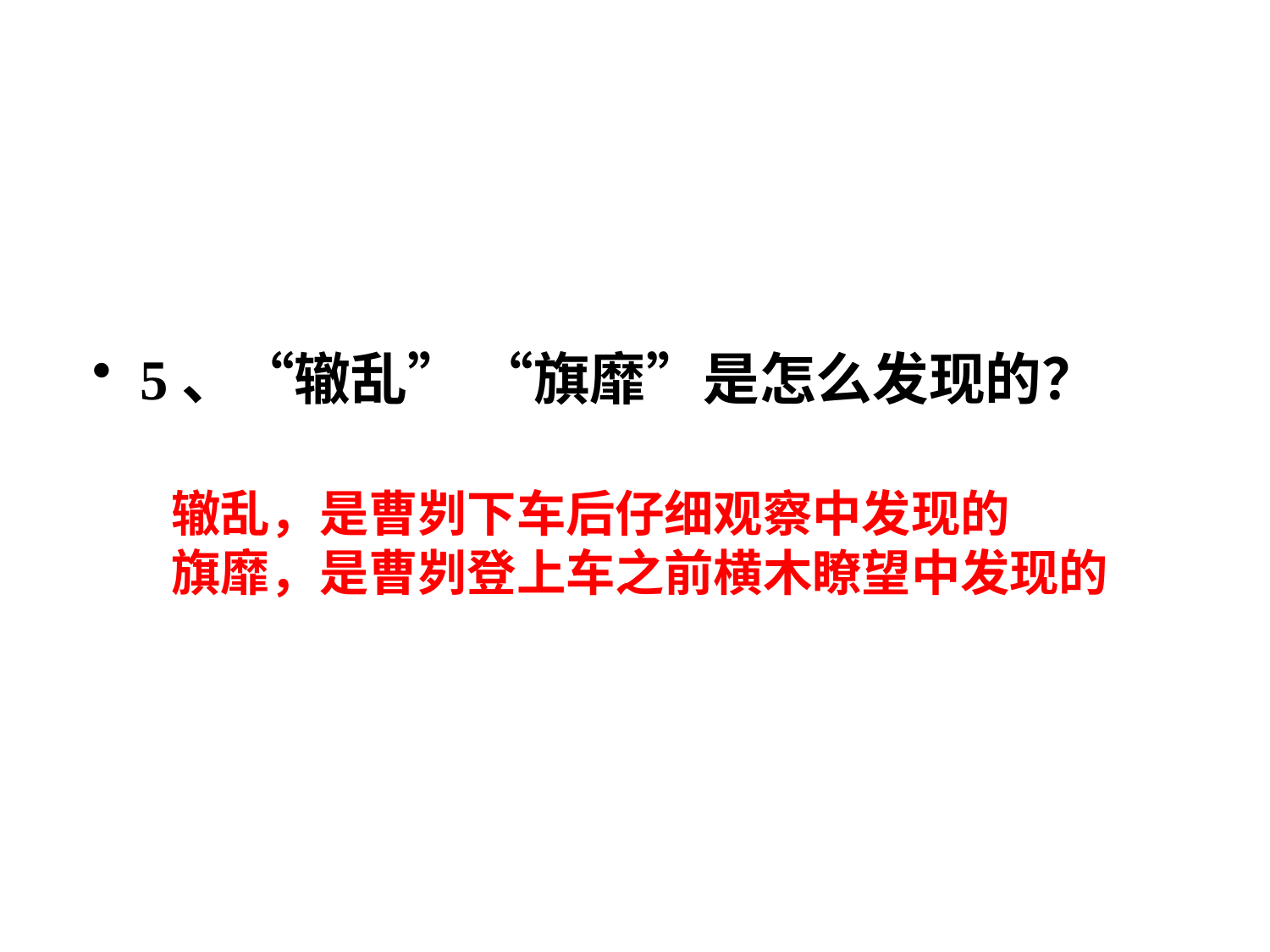

5、“辙乱” “旗靡”是怎么发现的？

辙乱，是曹刿下车后仔细观察中发现的
旗靡，是曹刿登上车之前横木瞭望中发现的